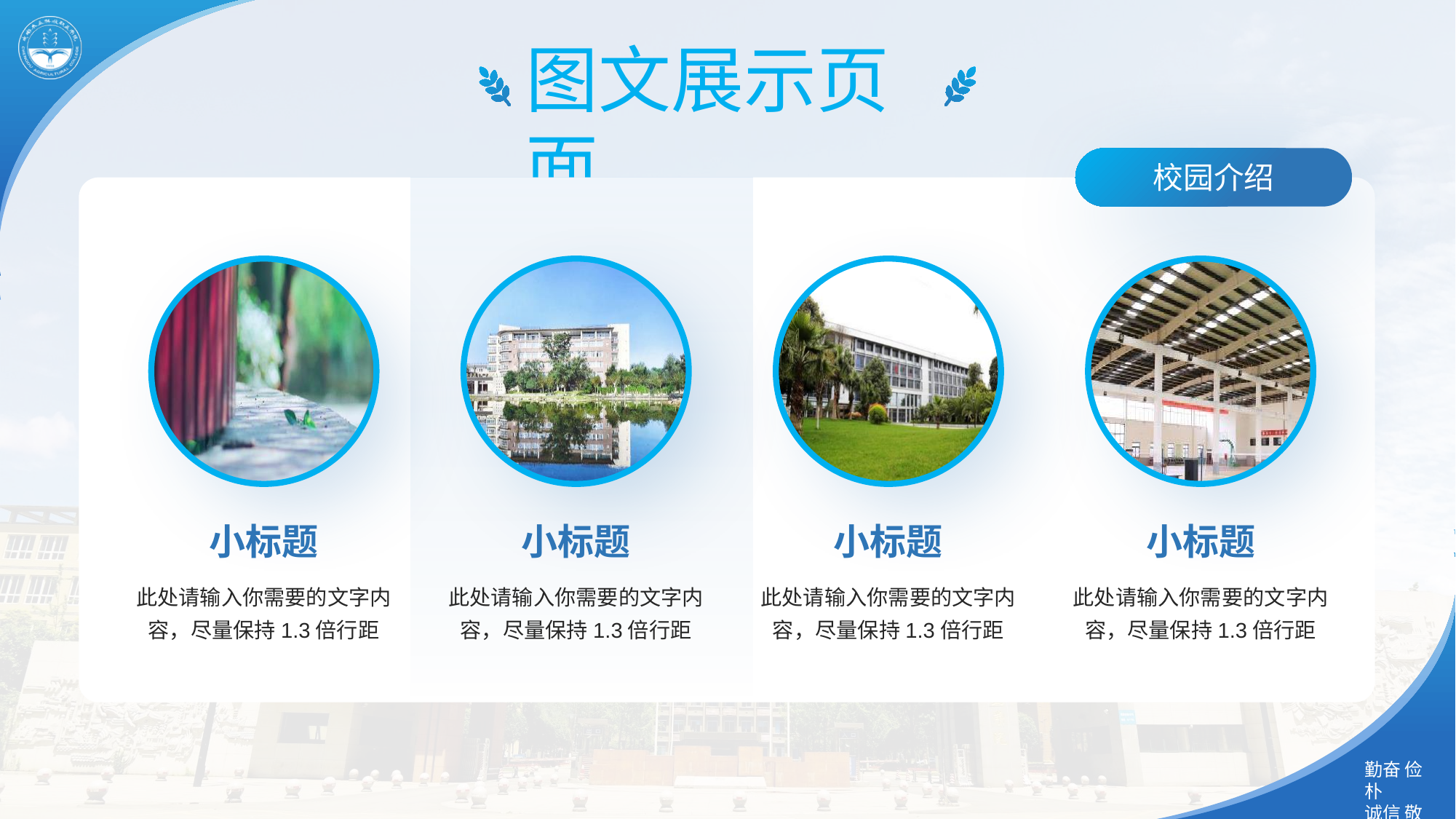

图文展示页面

校园介绍

小标题
小标题
小标题
小标题
此处请输入你需要的文字内容，尽量保持1.3倍行距
此处请输入你需要的文字内容，尽量保持1.3倍行距
此处请输入你需要的文字内容，尽量保持1.3倍行距
此处请输入你需要的文字内容，尽量保持1.3倍行距